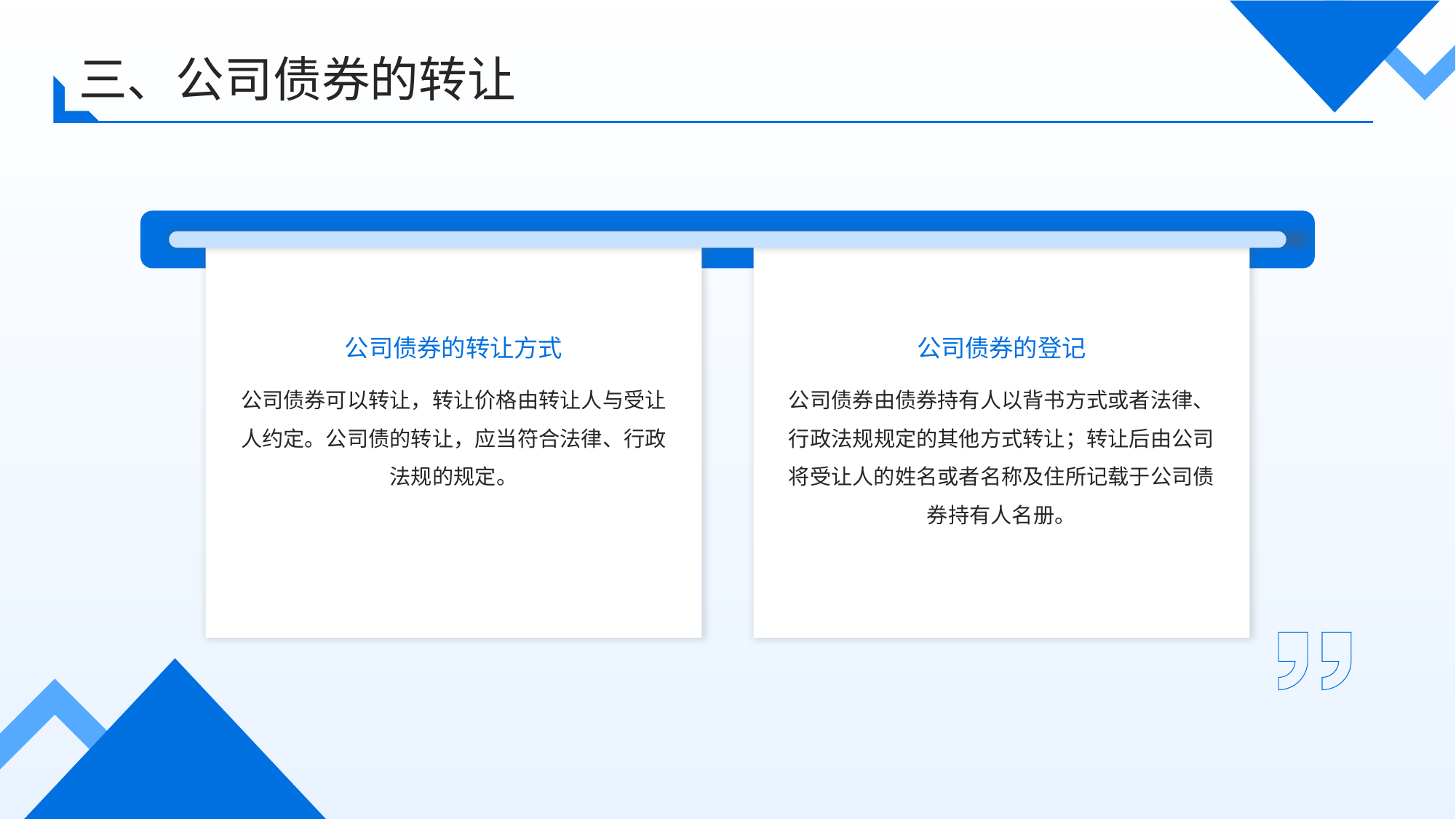

三、公司债券的转让

公司债券的转让方式
公司债券的登记
公司债券可以转让，转让价格由转让人与受让人约定。公司债的转让，应当符合法律、行政法规的规定。
公司债券由债券持有人以背书方式或者法律、行政法规规定的其他方式转让；转让后由公司将受让人的姓名或者名称及住所记载于公司债券持有人名册。